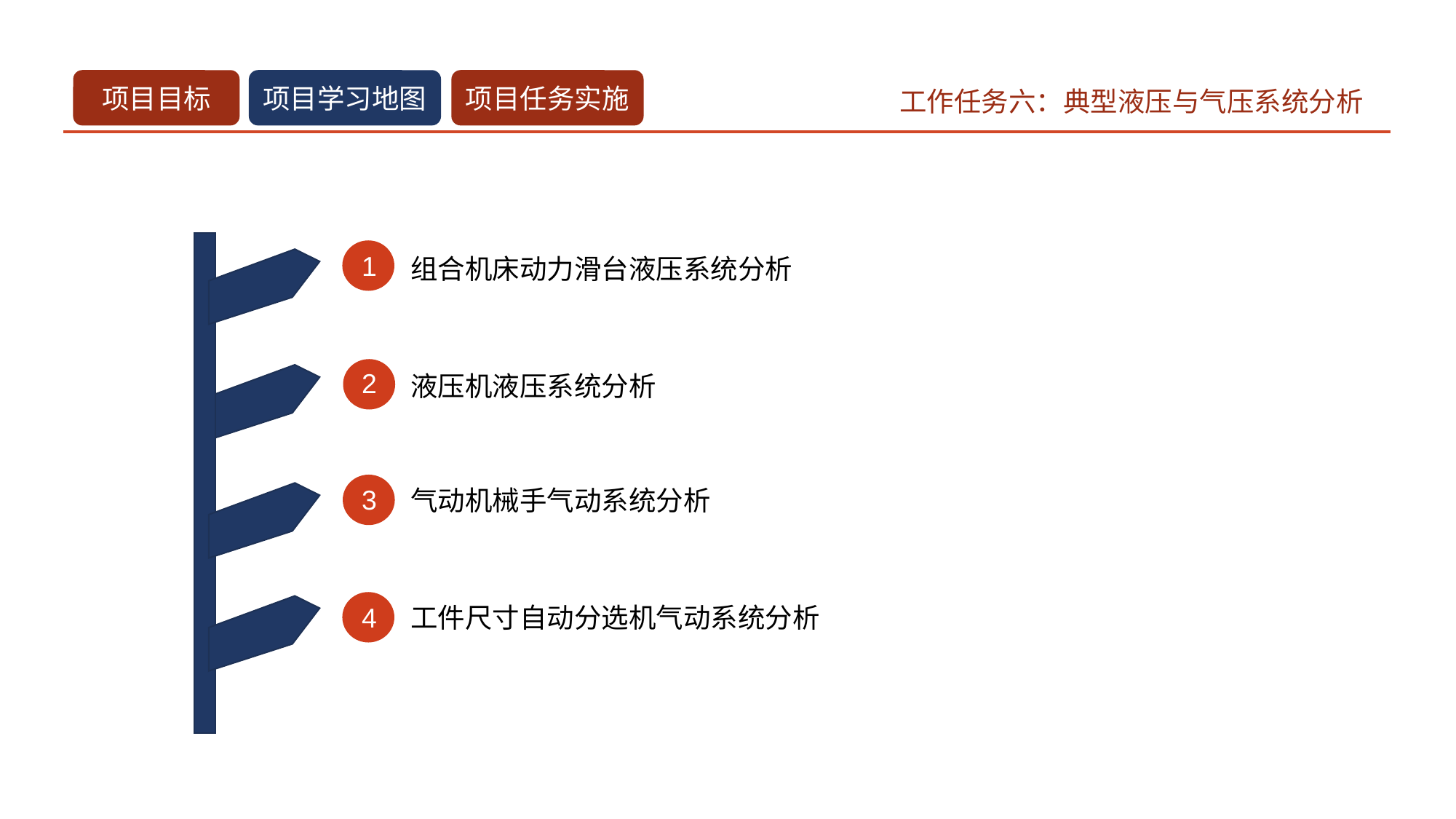

组合机床动力滑台液压系统分析

1

2
液压机液压系统分析

3
气动机械手气动系统分析

4
工件尺寸自动分选机气动系统分析